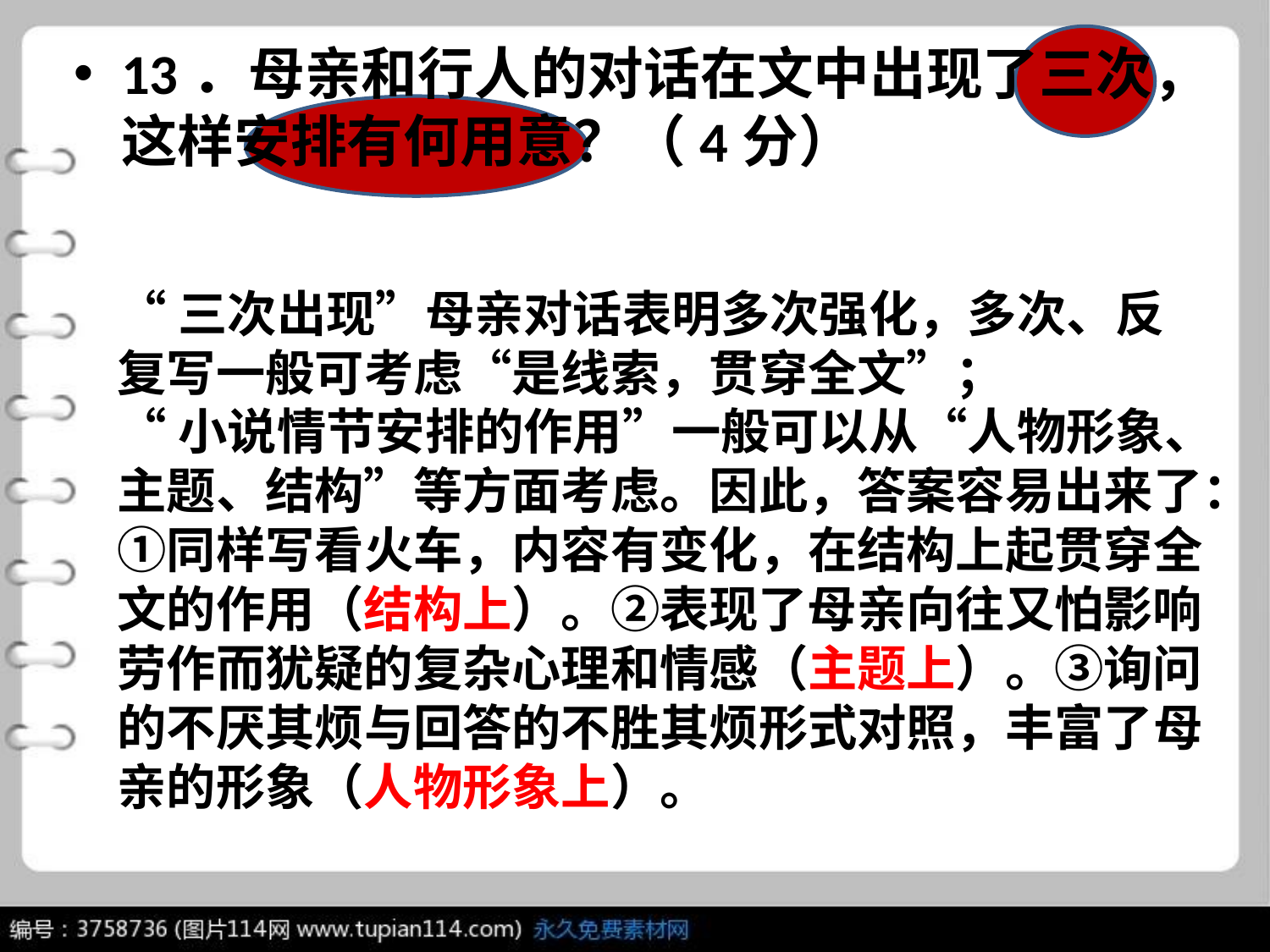

13．母亲和行人的对话在文中出现了三次，这样安排有何用意？（4分）

“三次出现”母亲对话表明多次强化，多次、反复写一般可考虑“是线索，贯穿全文”；
“小说情节安排的作用”一般可以从“人物形象、主题、结构”等方面考虑。因此，答案容易出来了：①同样写看火车，内容有变化，在结构上起贯穿全文的作用（结构上）。②表现了母亲向往又怕影响劳作而犹疑的复杂心理和情感（主题上）。③询问的不厌其烦与回答的不胜其烦形式对照，丰富了母亲的形象（人物形象上）。